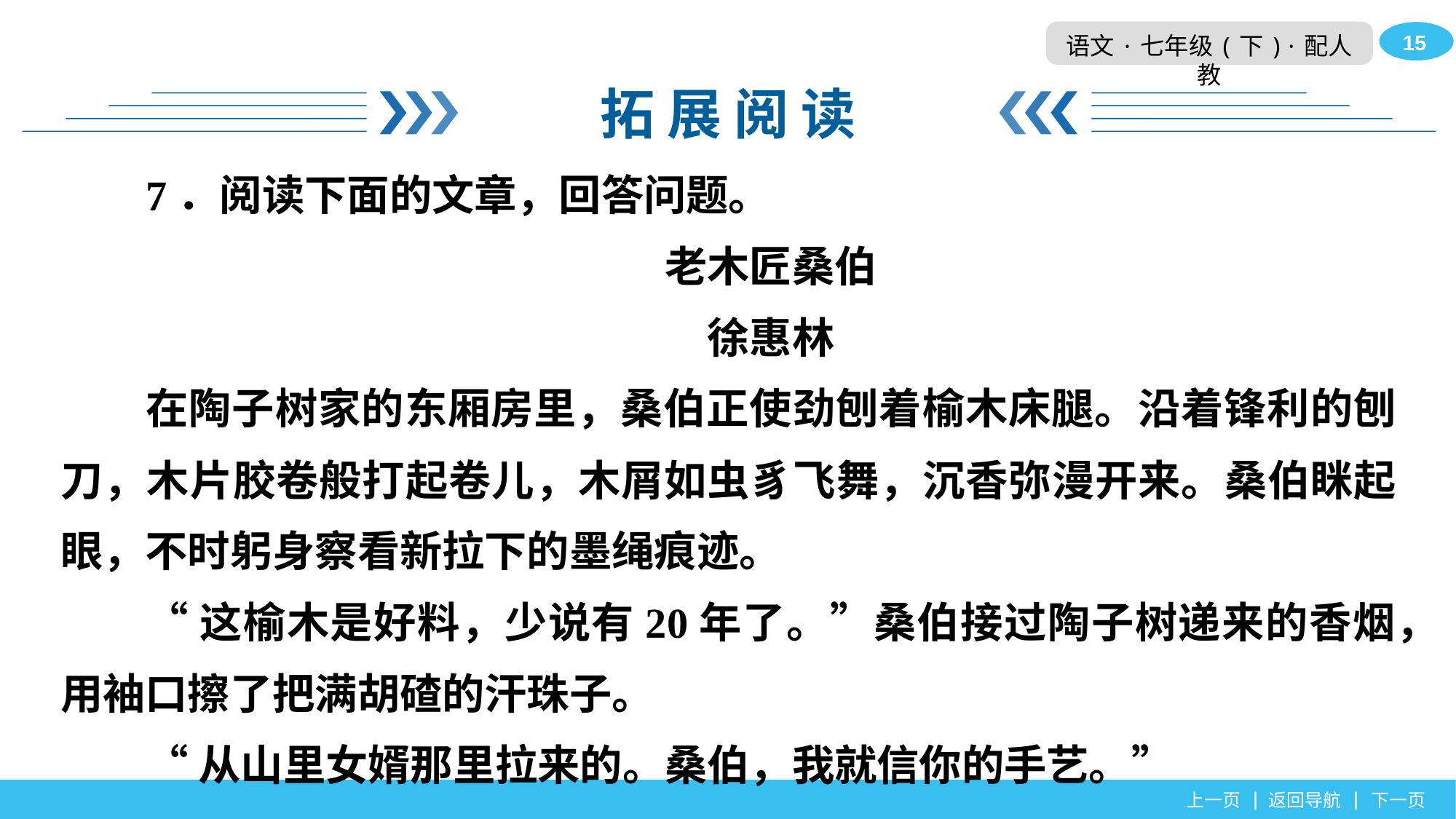

拓 展 阅 读

7．阅读下面的文章，回答问题。
老木匠桑伯
徐惠林
在陶子树家的东厢房里，桑伯正使劲刨着榆木床腿。沿着锋利的刨刀，木片胶卷般打起卷儿，木屑如虫豸飞舞，沉香弥漫开来。桑伯眯起眼，不时躬身察看新拉下的墨绳痕迹。
“这榆木是好料，少说有20年了。”桑伯接过陶子树递来的香烟，用袖口擦了把满胡碴的汗珠子。
“从山里女婿那里拉来的。桑伯，我就信你的手艺。”